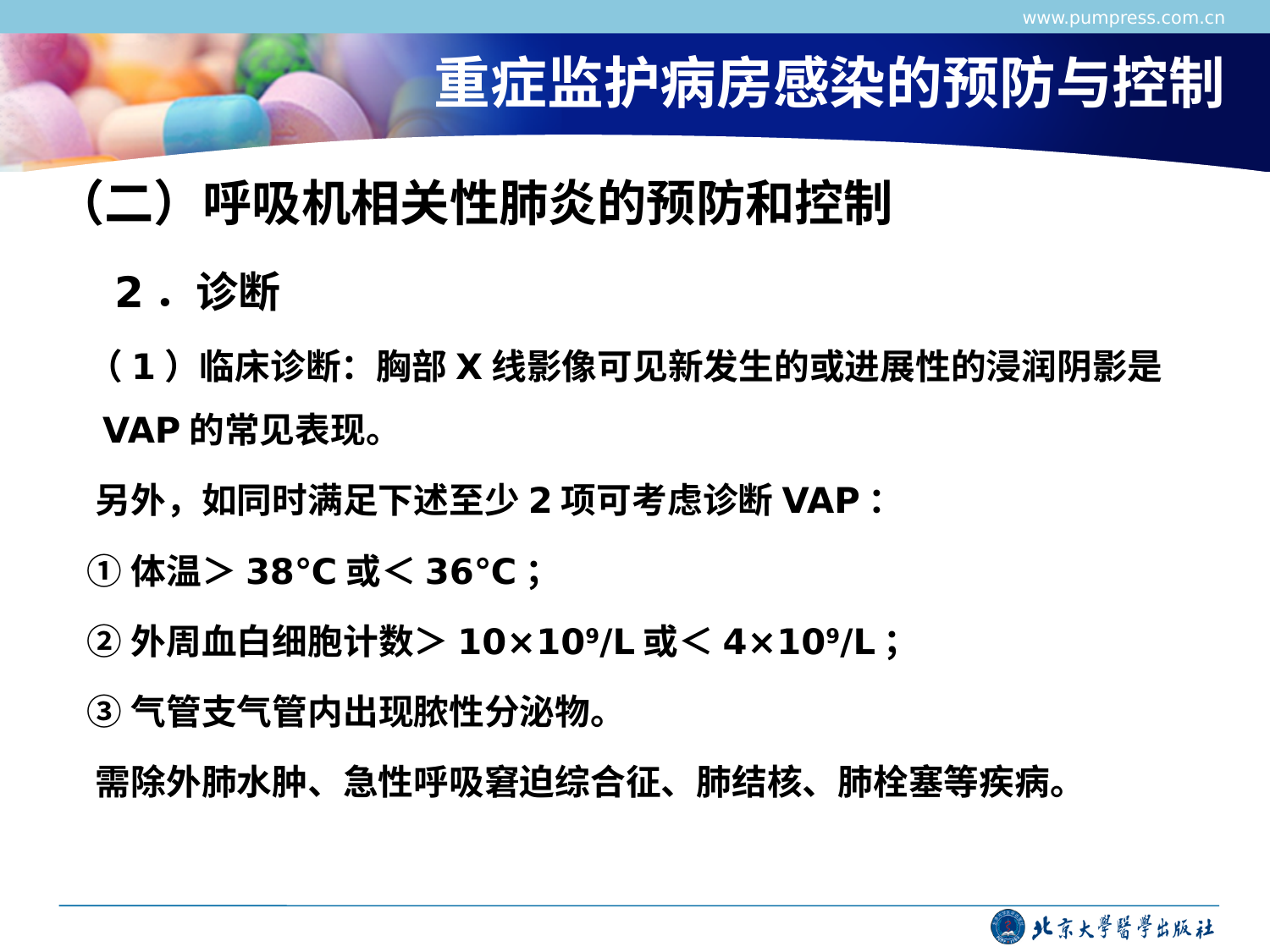

www.pumpress.com.cn
# 重症监护病房感染的预防与控制
（二）呼吸机相关性肺炎的预防和控制
    2．诊断
   （1）临床诊断：胸部X线影像可见新发生的或进展性的浸润阴影是VAP的常见表现。
    另外，如同时满足下述至少2项可考虑诊断VAP：
    ①体温＞38℃或＜36℃；
    ②外周血白细胞计数＞10×109/L或＜4×109/L；
    ③气管支气管内出现脓性分泌物。
    需除外肺水肿、急性呼吸窘迫综合征、肺结核、肺栓塞等疾病。